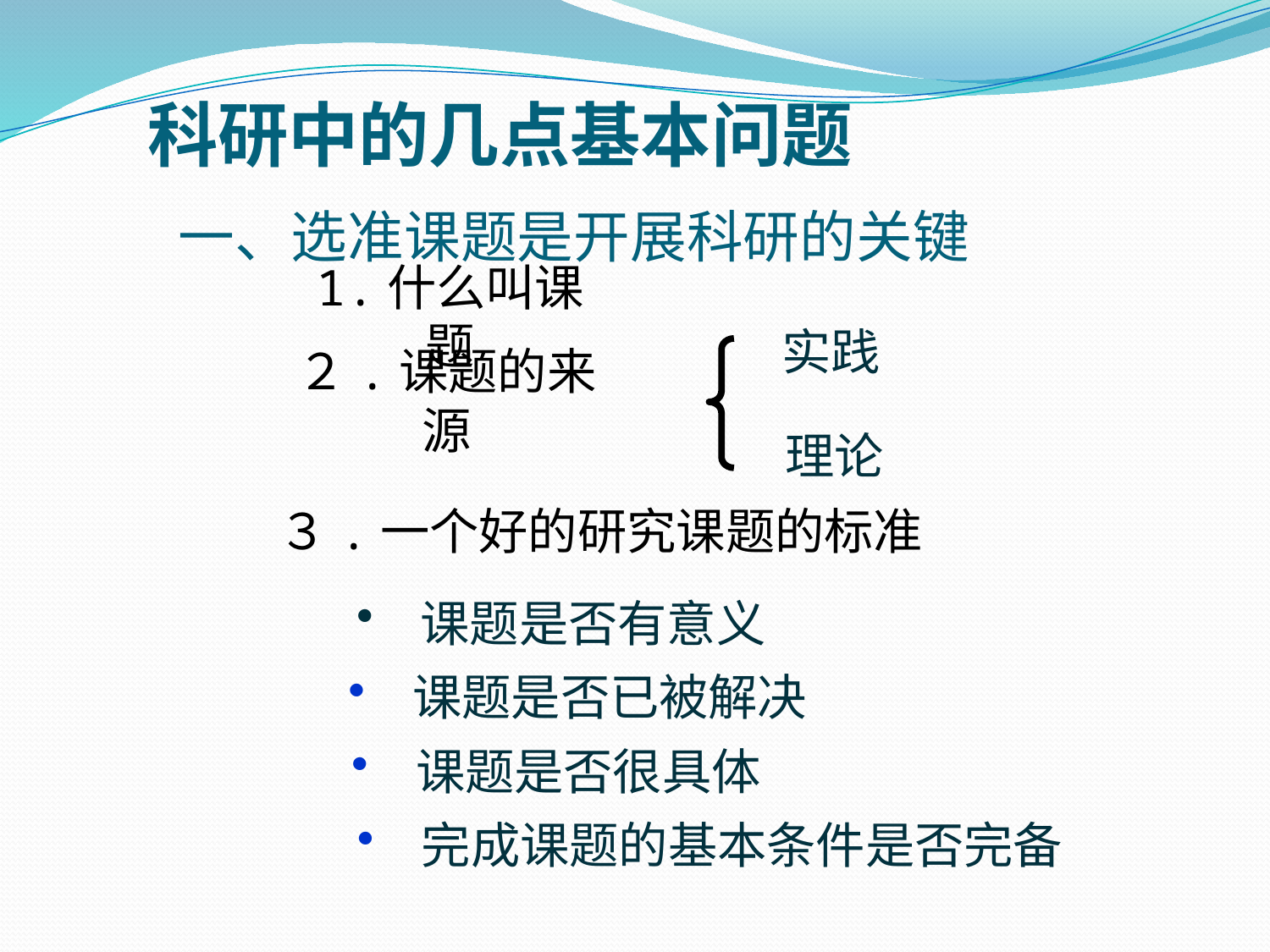

科研中的几点基本问题
一、选准课题是开展科研的关键
1.什么叫课题
实践

２.课题的来源
理论
３.一个好的研究课题的标准
  课题是否有意义
  课题是否已被解决
  课题是否很具体
  完成课题的基本条件是否完备